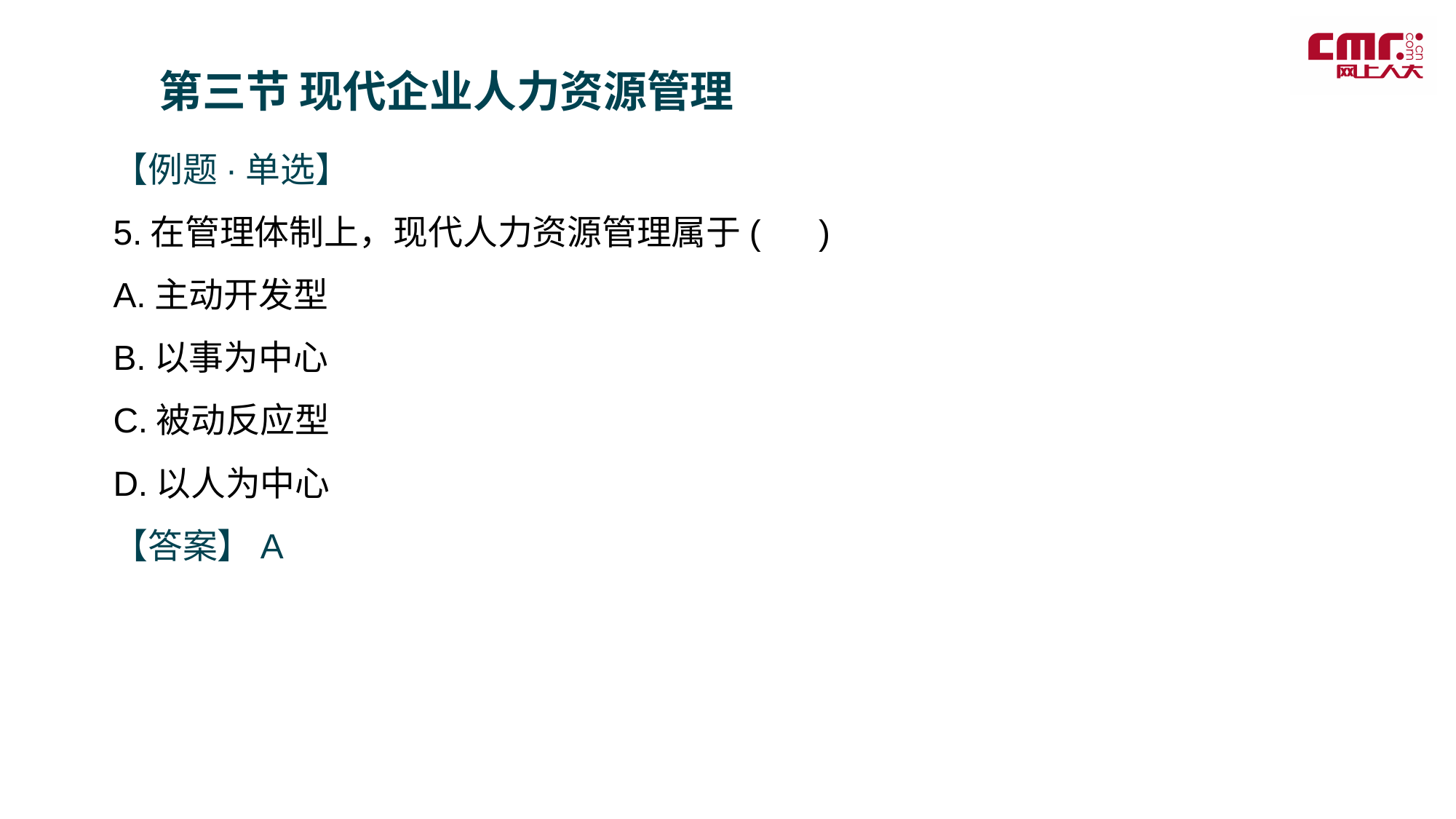

第三节 现代企业人力资源管理
【例题·单选】
5.在管理体制上，现代人力资源管理属于(      )
A.主动开发型
B.以事为中心
C.被动反应型
D.以人为中心
【答案】A